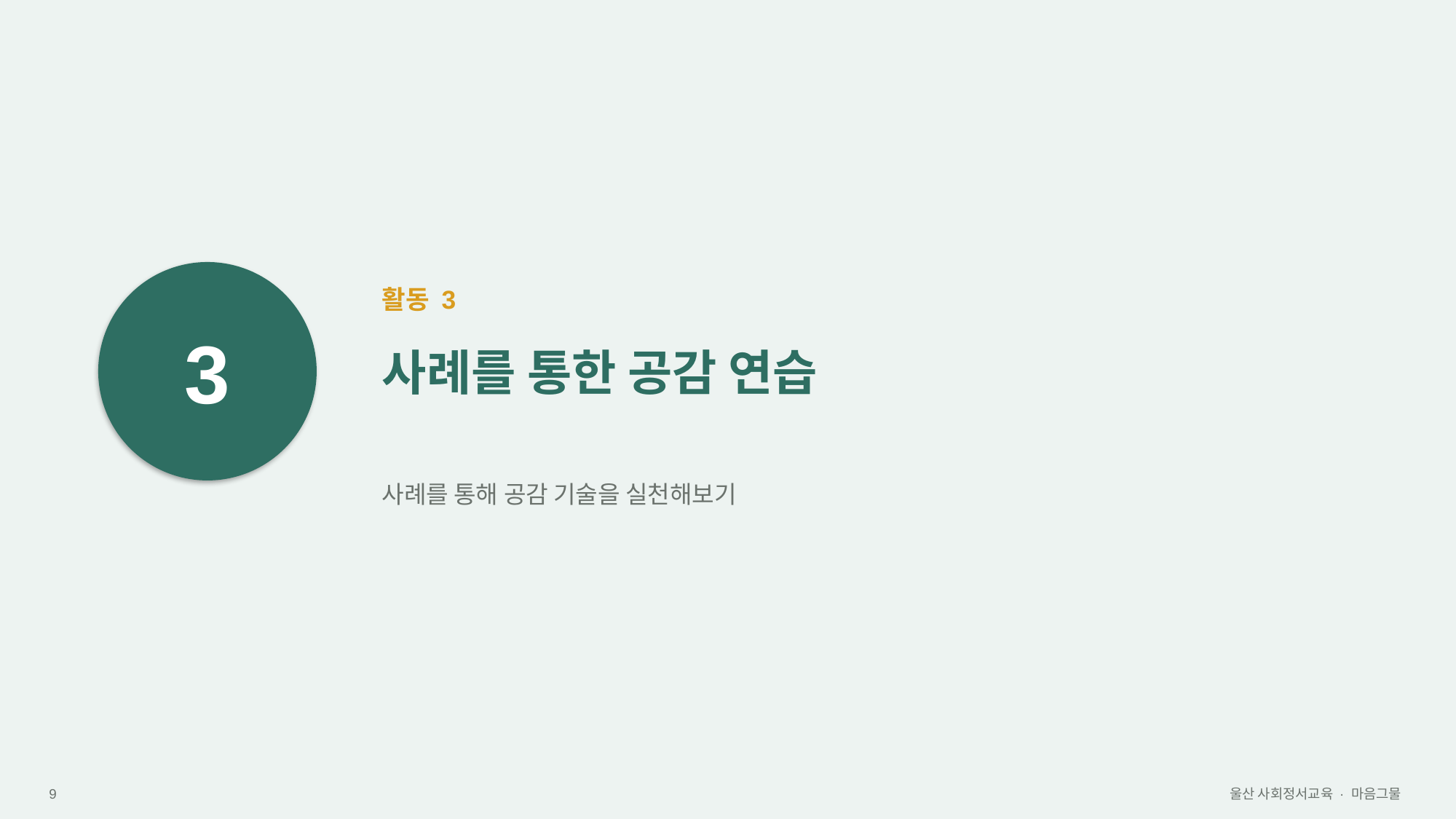

3
활동 3
사례를 통한 공감 연습
사례를 통해 공감 기술을 실천해보기
9
울산 사회정서교육 · 마음그물